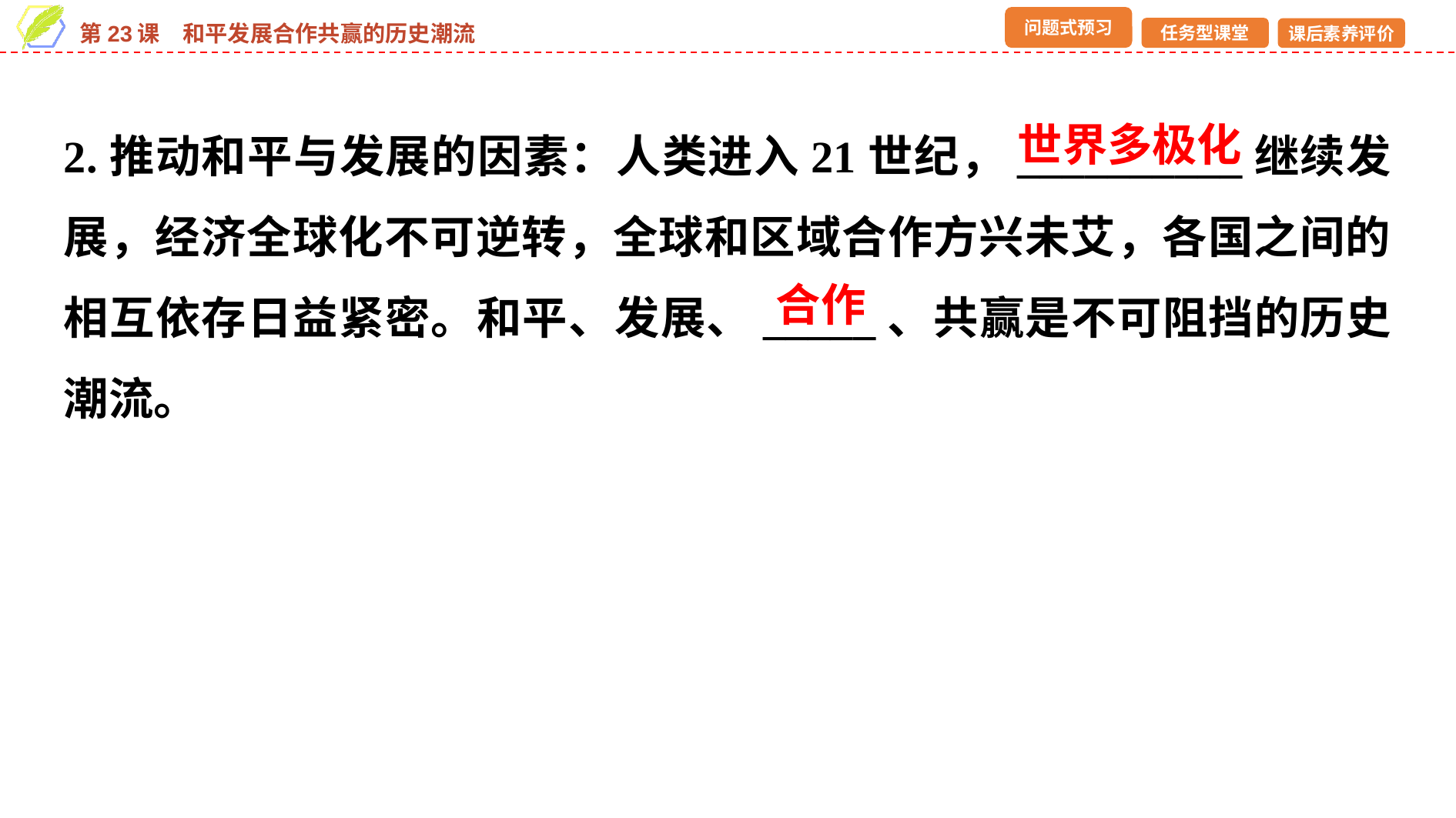

2.推动和平与发展的因素：人类进入21世纪，__________继续发展，经济全球化不可逆转，全球和区域合作方兴未艾，各国之间的相互依存日益紧密。和平、发展、_____、共赢是不可阻挡的历史潮流。
世界多极化
合作